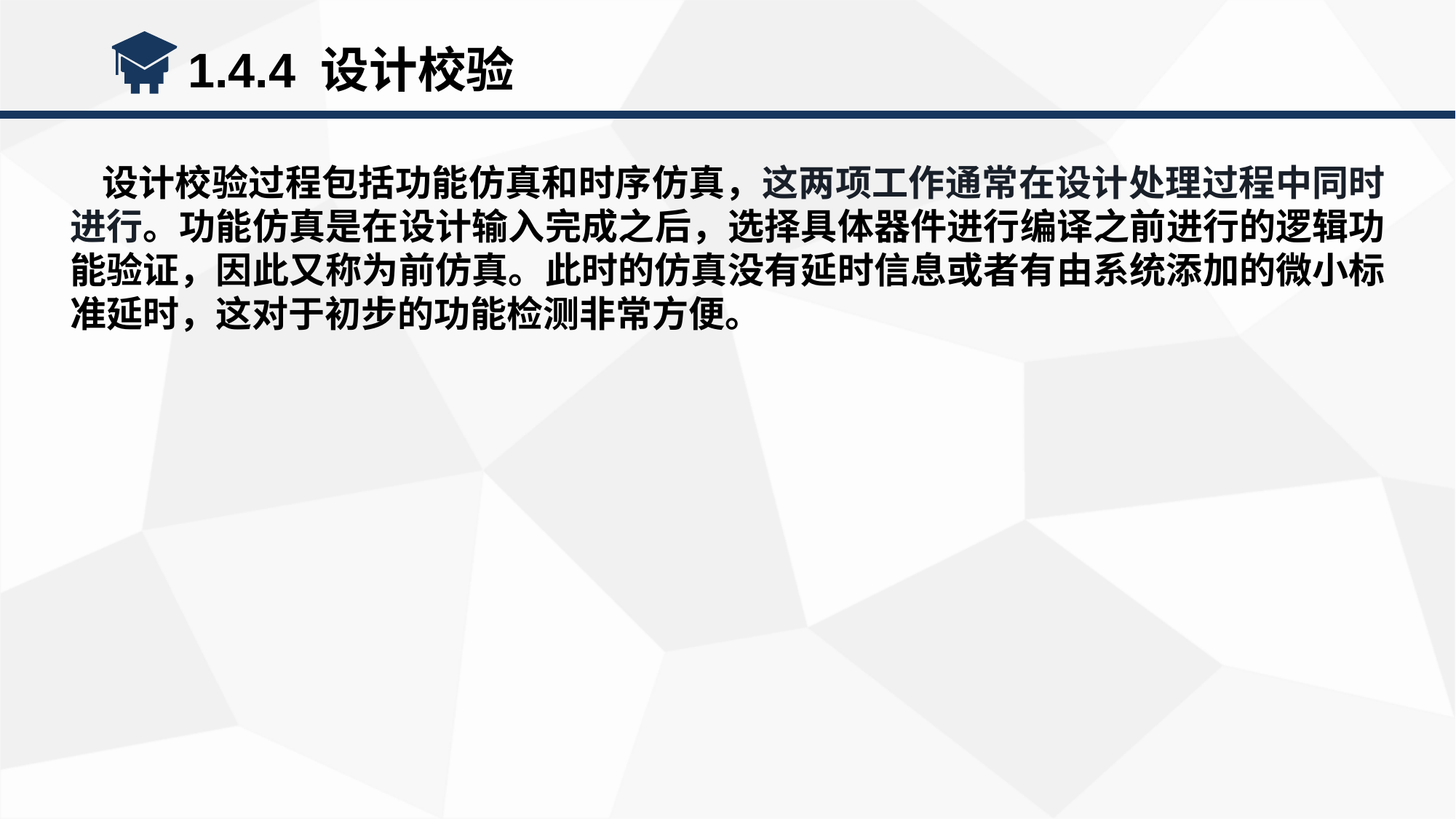

1.4.4 设计校验

设计校验过程包括功能仿真和时序仿真，这两项工作通常在设计处理过程中同时进行。功能仿真是在设计输入完成之后，选择具体器件进行编译之前进行的逻辑功能验证，因此又称为前仿真。此时的仿真没有延时信息或者有由系统添加的微小标准延时，这对于初步的功能检测非常方便。